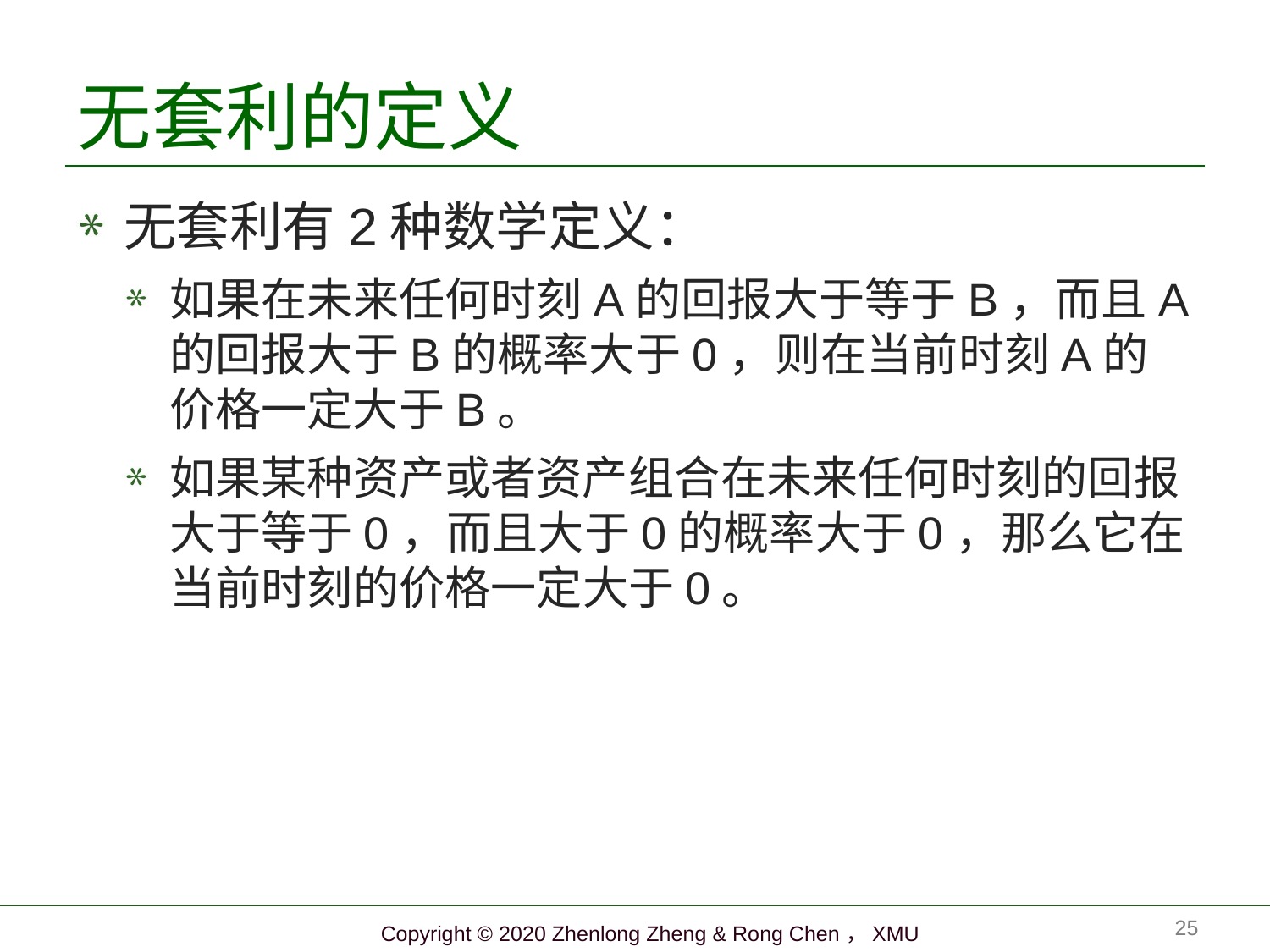

# 无套利的定义
无套利有2种数学定义：
如果在未来任何时刻A的回报大于等于B，而且A的回报大于B的概率大于0，则在当前时刻A的价格一定大于B。
如果某种资产或者资产组合在未来任何时刻的回报大于等于0，而且大于0的概率大于0，那么它在当前时刻的价格一定大于0。

25